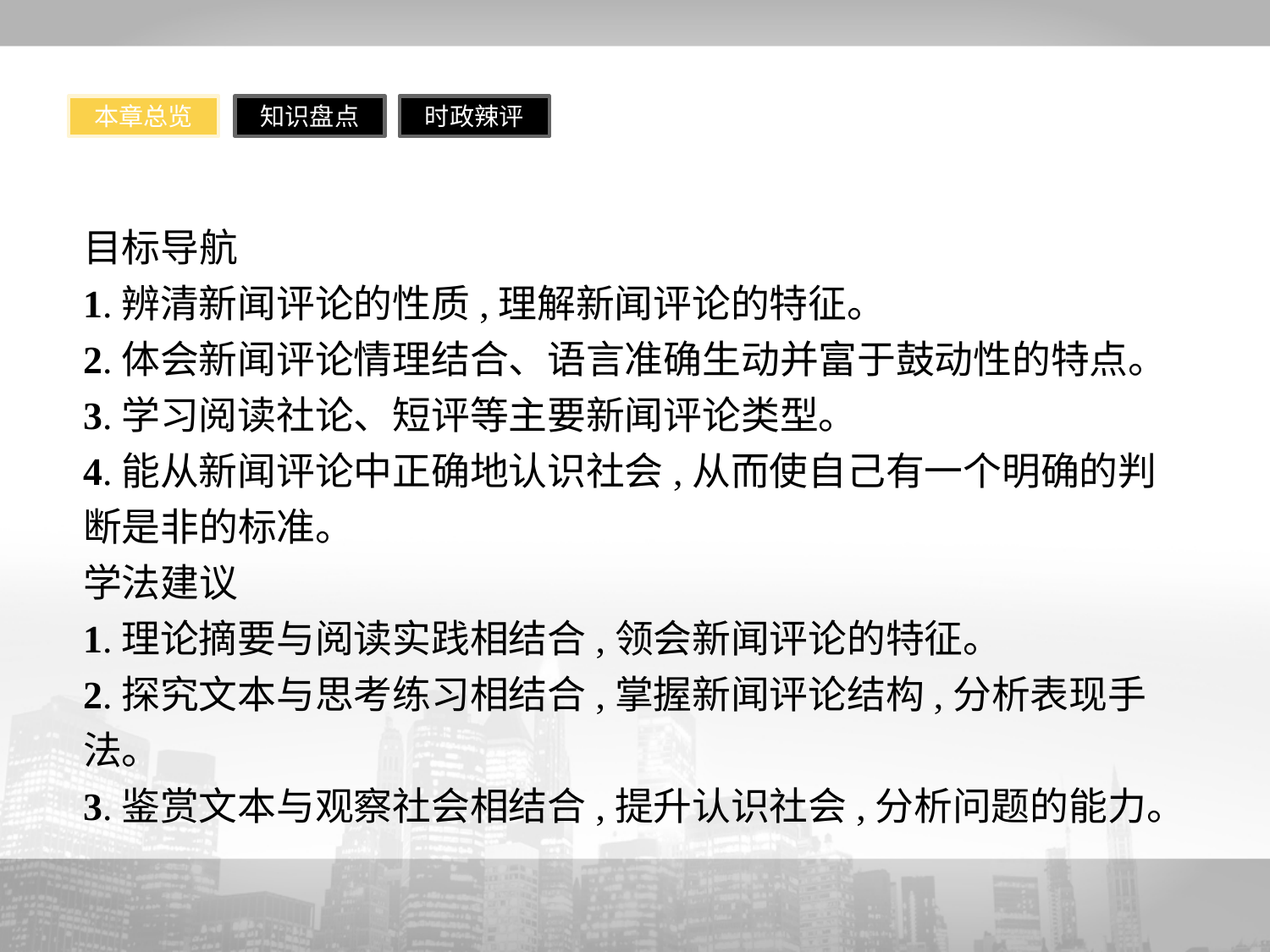

本章总览
知识盘点
时政辣评
目标导航
1.辨清新闻评论的性质,理解新闻评论的特征。
2.体会新闻评论情理结合、语言准确生动并富于鼓动性的特点。
3.学习阅读社论、短评等主要新闻评论类型。
4.能从新闻评论中正确地认识社会,从而使自己有一个明确的判断是非的标准。
学法建议
1.理论摘要与阅读实践相结合,领会新闻评论的特征。
2.探究文本与思考练习相结合,掌握新闻评论结构,分析表现手法。
3.鉴赏文本与观察社会相结合,提升认识社会,分析问题的能力。